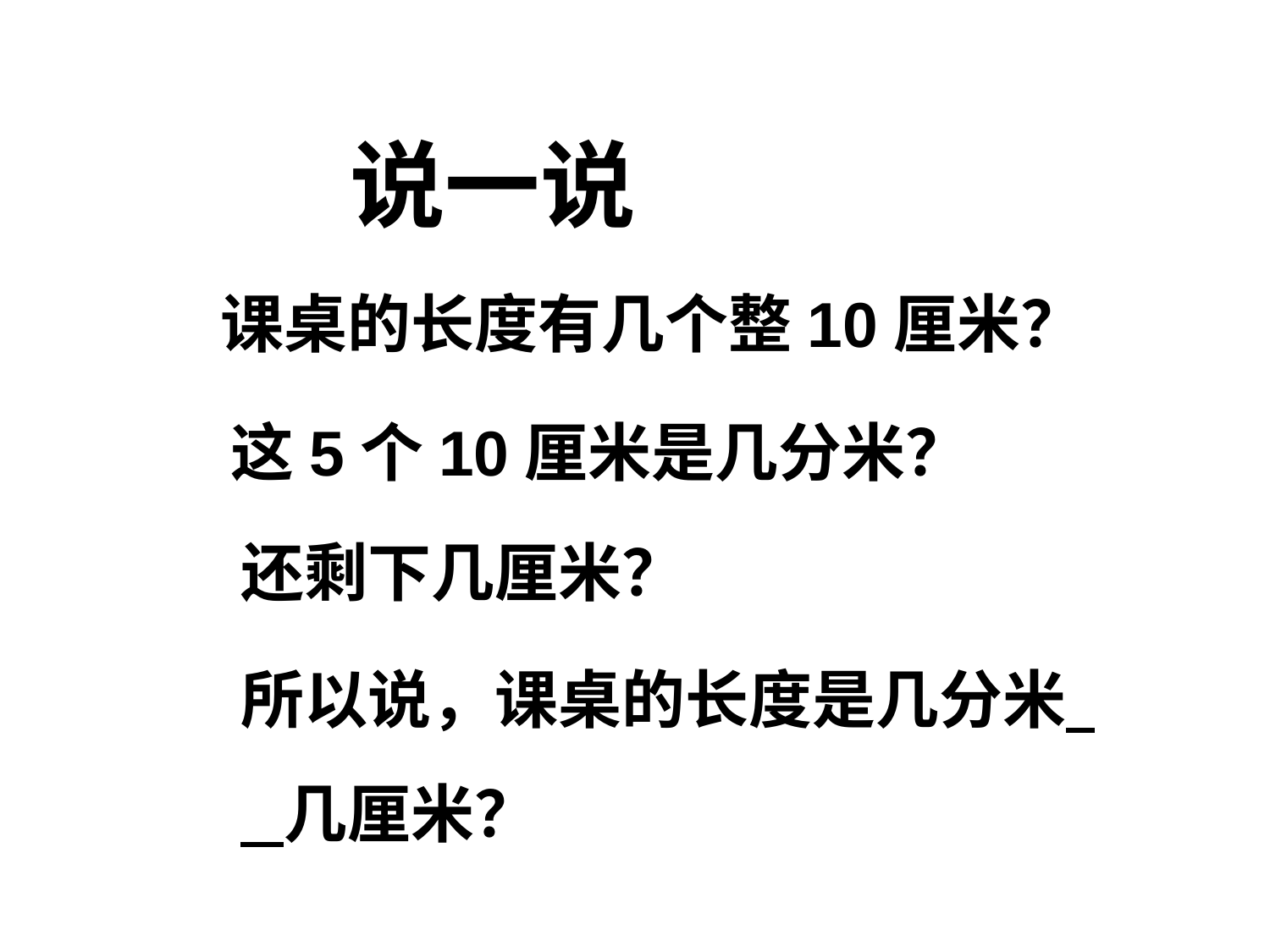

说一说
课桌的长度有几个整10厘米？
这5个10厘米是几分米？
还剩下几厘米？
所以说，课桌的长度是几分米      几厘米？